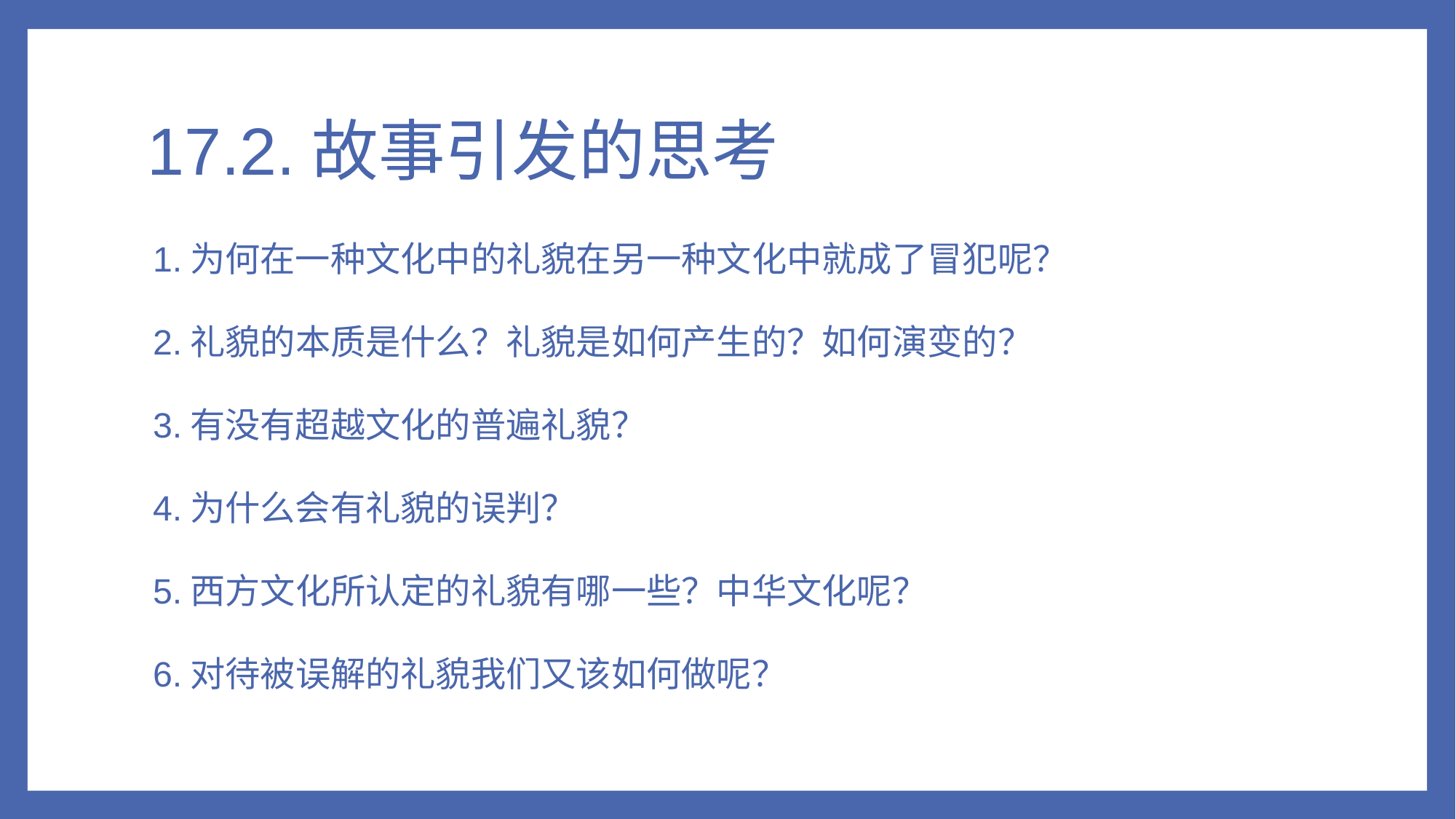

# 17.2.故事引发的思考
1.为何在一种文化中的礼貌在另一种文化中就成了冒犯呢？
2.礼貌的本质是什么？礼貌是如何产生的？如何演变的？
3.有没有超越文化的普遍礼貌？
4.为什么会有礼貌的误判？
5.西方文化所认定的礼貌有哪一些？中华文化呢？
6.对待被误解的礼貌我们又该如何做呢？